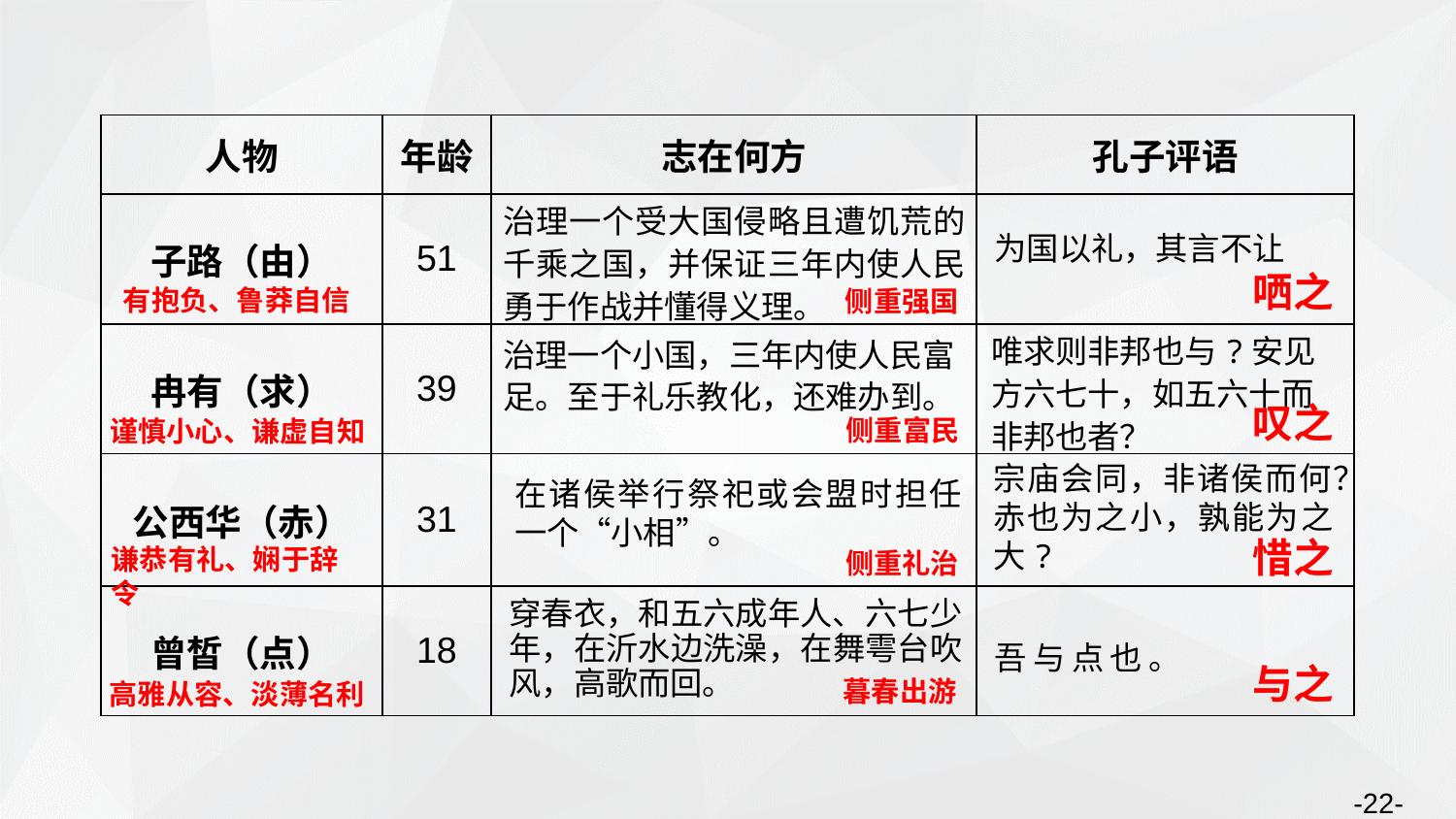

| 人物 | 年龄 | 志在何方 | 孔子评语 |
| --- | --- | --- | --- |
| 子路（由） | 51 |  |  |
| 冉有（求） | 39 |  |  |
| 公西华（赤） | 31 |  |  |
| 曾皙（点） | 18 |  |  |
治理一个受大国侵略且遭饥荒的千乘之国，并保证三年内使人民勇于作战并懂得义理。
为国以礼，其言不让
哂之
有抱负、鲁莽自信
侧重强国
唯求则非邦也与?安见方六七十，如五六十而非邦也者？
治理一个小国，三年内使人民富足。至于礼乐教化，还难办到。
叹之
侧重富民
谨慎小心、谦虚自知
宗庙会同，非诸侯而何？赤也为之小，孰能为之大?
在诸侯举行祭祀或会盟时担任一个“小相”。
惜之
谦恭有礼、娴于辞令
侧重礼治
穿春衣，和五六成年人、六七少年，在沂水边洗澡，在舞雩台吹风，高歌而回。
吾与点也。
与之
暮春出游
高雅从容、淡薄名利
-22-